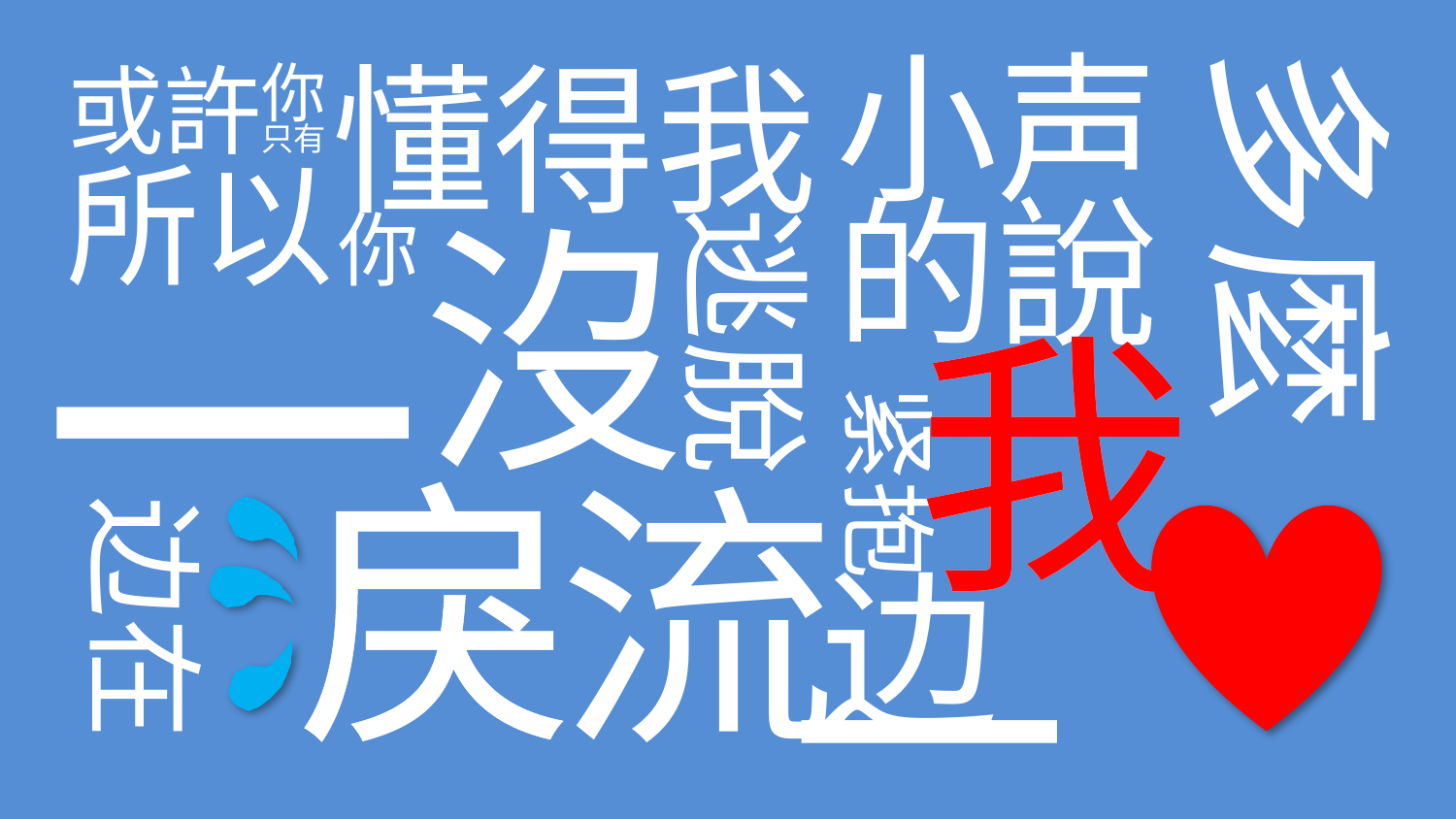

小声
懂得我
多麼
或許
你
只有
所以
的說
沒
一
你
逃脫
我
我
紧抱
戾
流
边在

边
一